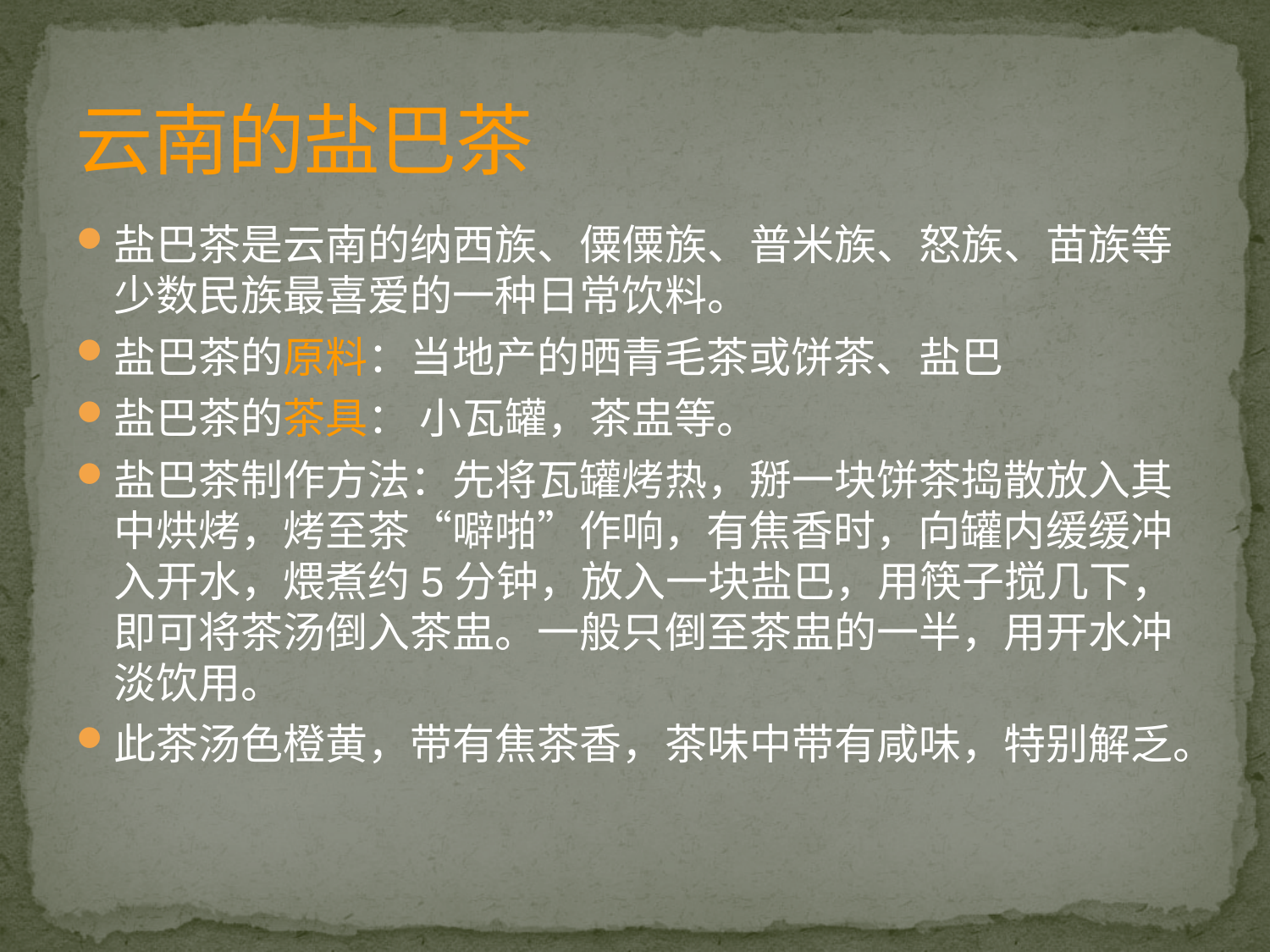

# 云南的盐巴茶
盐巴茶是云南的纳西族、僳僳族、普米族、怒族、苗族等少数民族最喜爱的一种日常饮料。
盐巴茶的原料：当地产的晒青毛茶或饼茶、盐巴
盐巴茶的茶具： 小瓦罐，茶盅等。
盐巴茶制作方法：先将瓦罐烤热，掰一块饼茶捣散放入其中烘烤，烤至茶“噼啪”作响，有焦香时，向罐内缓缓冲入开水，煨煮约5分钟，放入一块盐巴，用筷子搅几下，即可将茶汤倒入茶盅。一般只倒至茶盅的一半，用开水冲淡饮用。
此茶汤色橙黄，带有焦茶香，茶味中带有咸味，特别解乏。